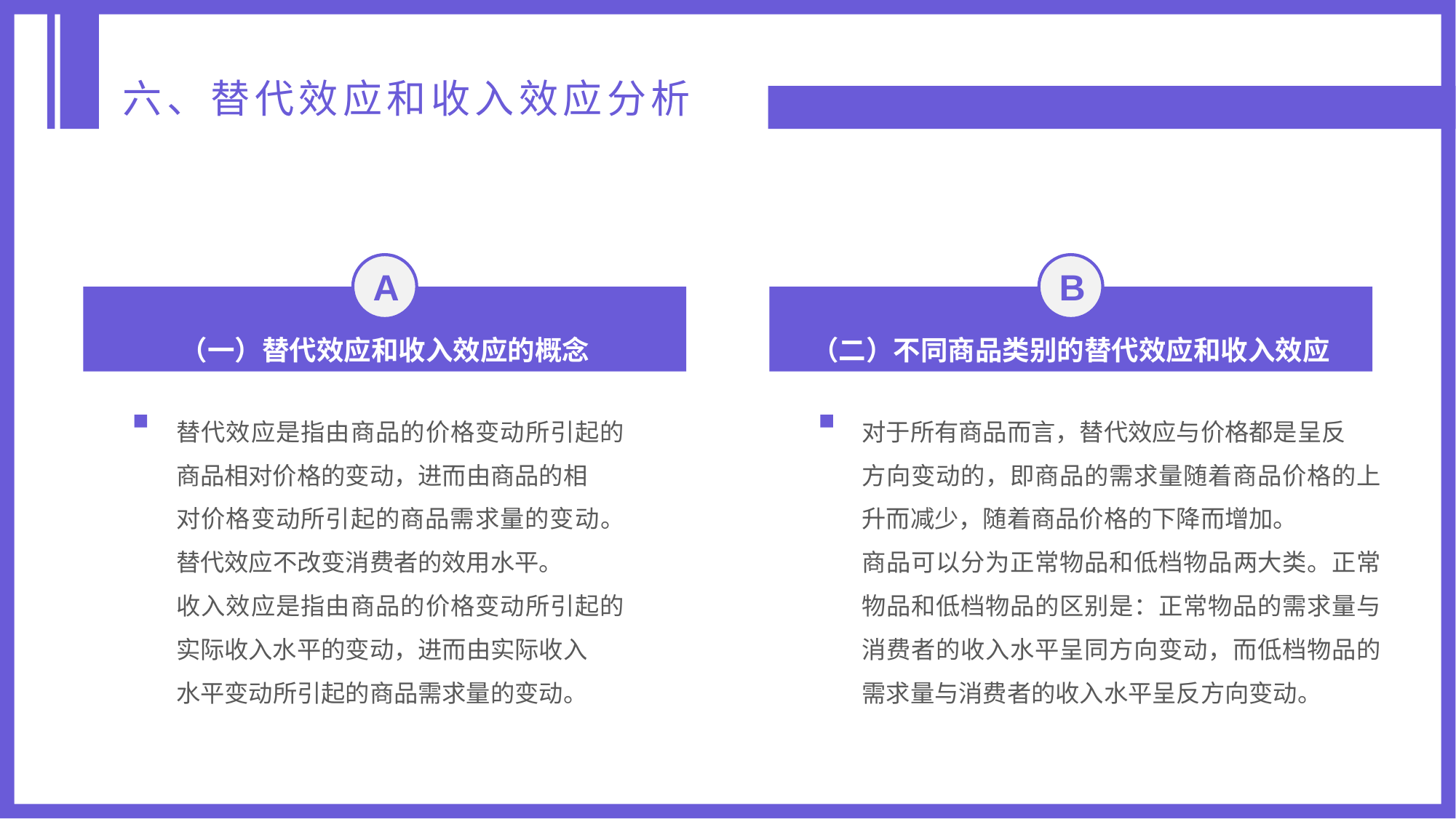

六、替代效应和收入效应分析
A
B
（一）替代效应和收入效应的概念
（二）不同商品类别的替代效应和收入效应
替代效应是指由商品的价格变动所引起的商品相对价格的变动，进而由商品的相
对价格变动所引起的商品需求量的变动。替代效应不改变消费者的效用水平。
收入效应是指由商品的价格变动所引起的实际收入水平的变动，进而由实际收入
水平变动所引起的商品需求量的变动。

对于所有商品而言，替代效应与价格都是呈反
方向变动的，即商品的需求量随着商品价格的上升而减少，随着商品价格的下降而增加。
商品可以分为正常物品和低档物品两大类。正常物品和低档物品的区别是：正常物品的需求量与消费者的收入水平呈同方向变动，而低档物品的需求量与消费者的收入水平呈反方向变动。